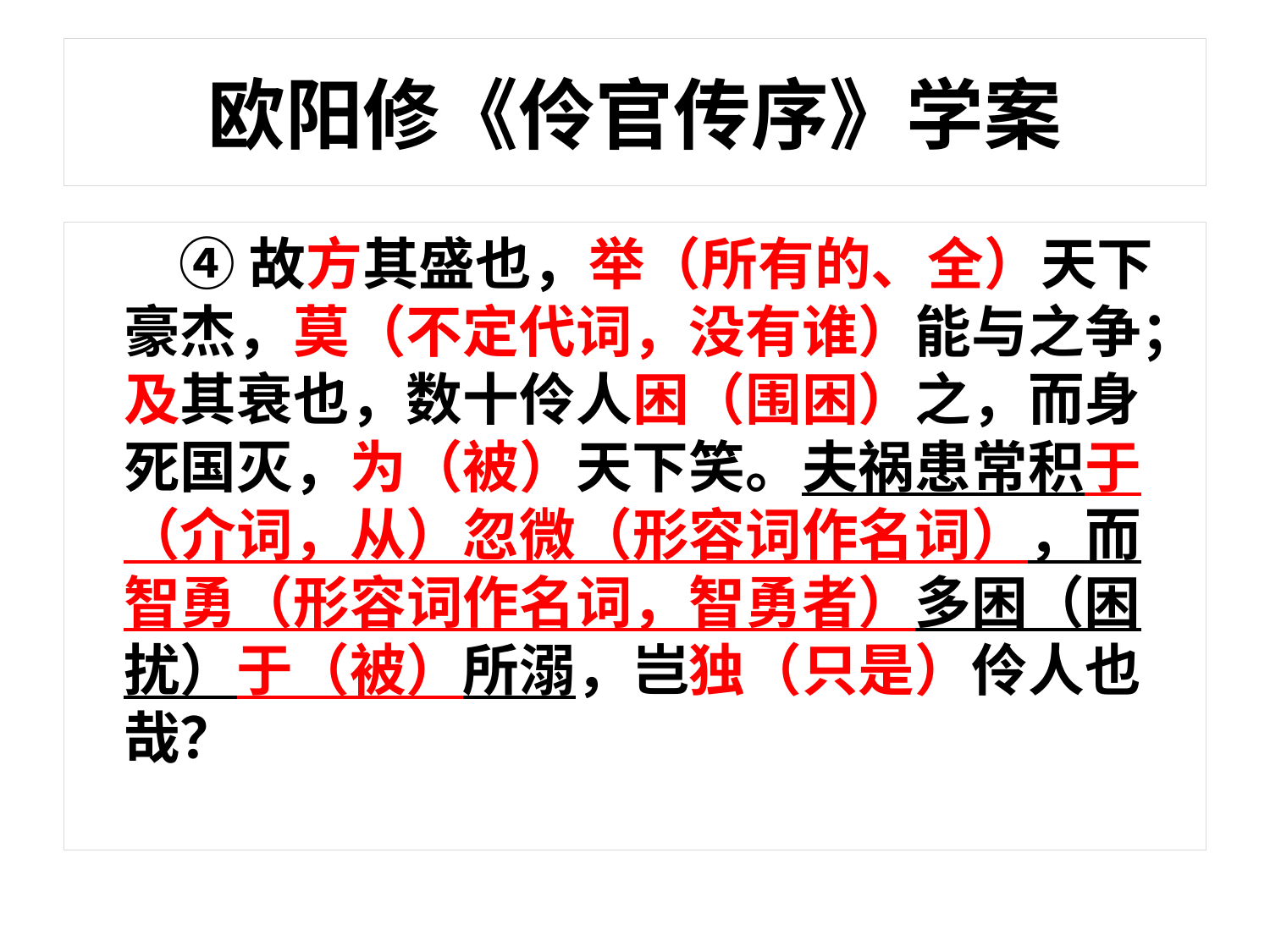

# 欧阳修《伶官传序》学案
        ④故方其盛也，举（所有的、全）天下豪杰，莫（不定代词，没有谁）能与之争；及其衰也，数十伶人困（围困）之，而身死国灭，为（被）天下笑。夫祸患常积于（介词，从）忽微（形容词作名词），而智勇（形容词作名词，智勇者）多困（困扰）于（被）所溺，岂独（只是）伶人也哉？